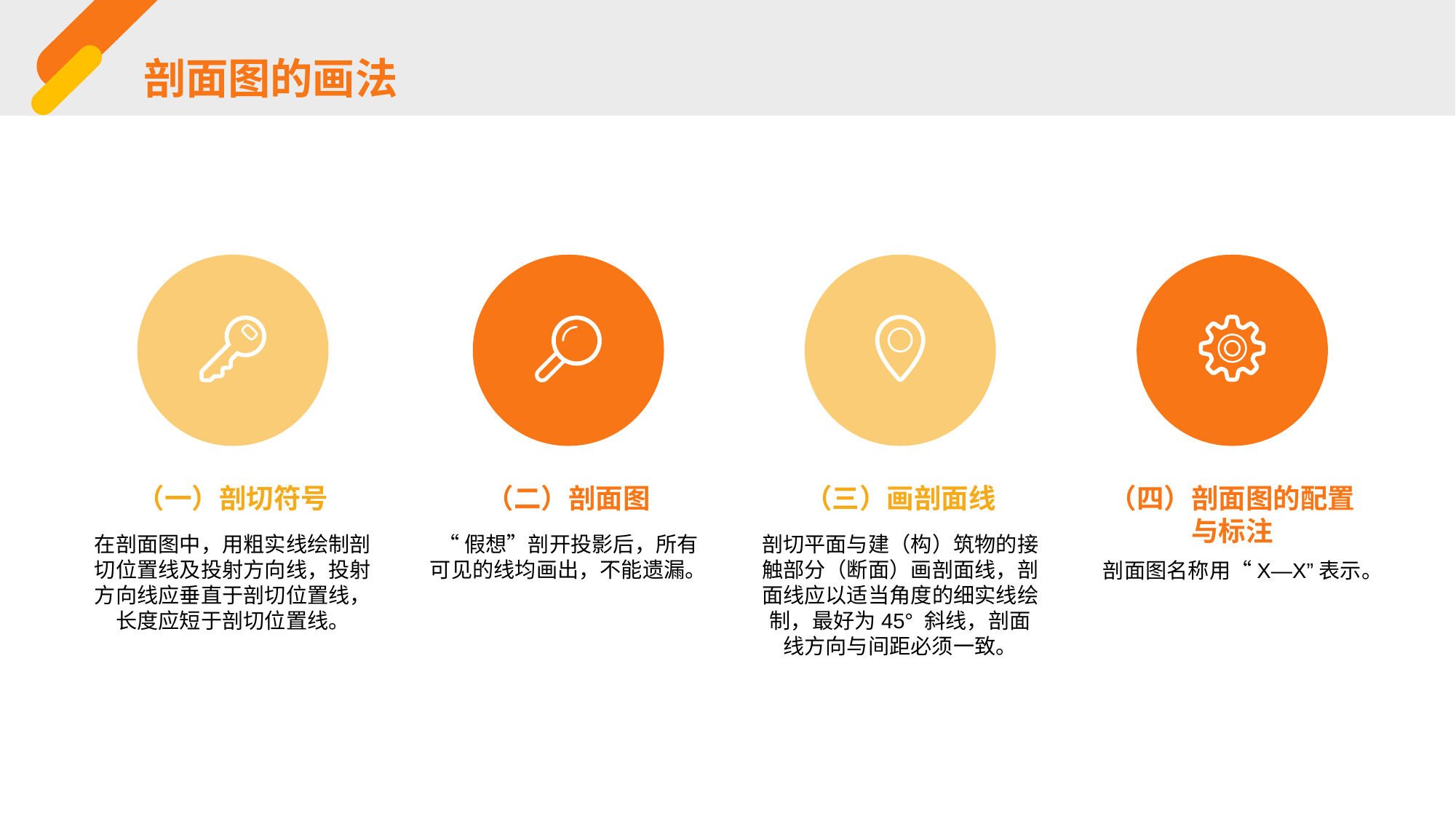

剖面图的画法

（一）剖切符号
在剖面图中，用粗实线绘制剖切位置线及投射方向线，投射方向线应垂直于剖切位置线，长度应短于剖切位置线。

（二）剖面图
“假想”剖开投影后，所有可见的线均画出，不能遗漏。

（三）画剖面线
剖切平面与建（构）筑物的接触部分（断面）画剖面线，剖面线应以适当角度的细实线绘制，最好为45° 斜线，剖面线方向与间距必须一致。

（四）剖面图的配置与标注
剖面图名称用“X—X”表示。